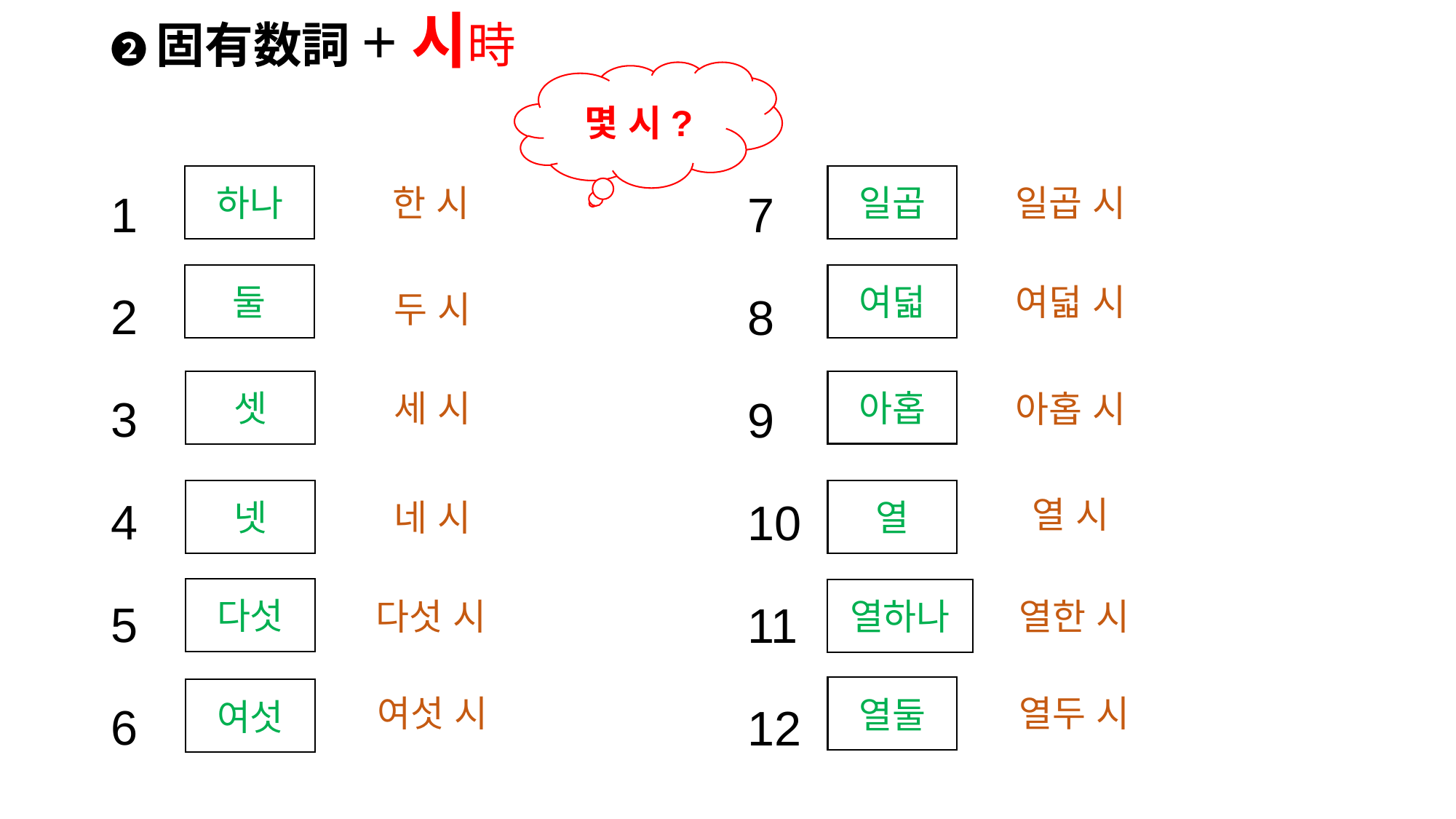

# ❷固有数詞+시時
몇 시?
1
2
3
4
5
6
7
8
9
10
11
12

하나
한 시
일곱
일곱 시
둘
여덟
여덟 시
두 시
세 시
아홉
셋
아홉 시
열 시
넷
네 시
열
다섯
다섯 시
열하나
열한 시
여섯 시
열두 시
열둘
여섯